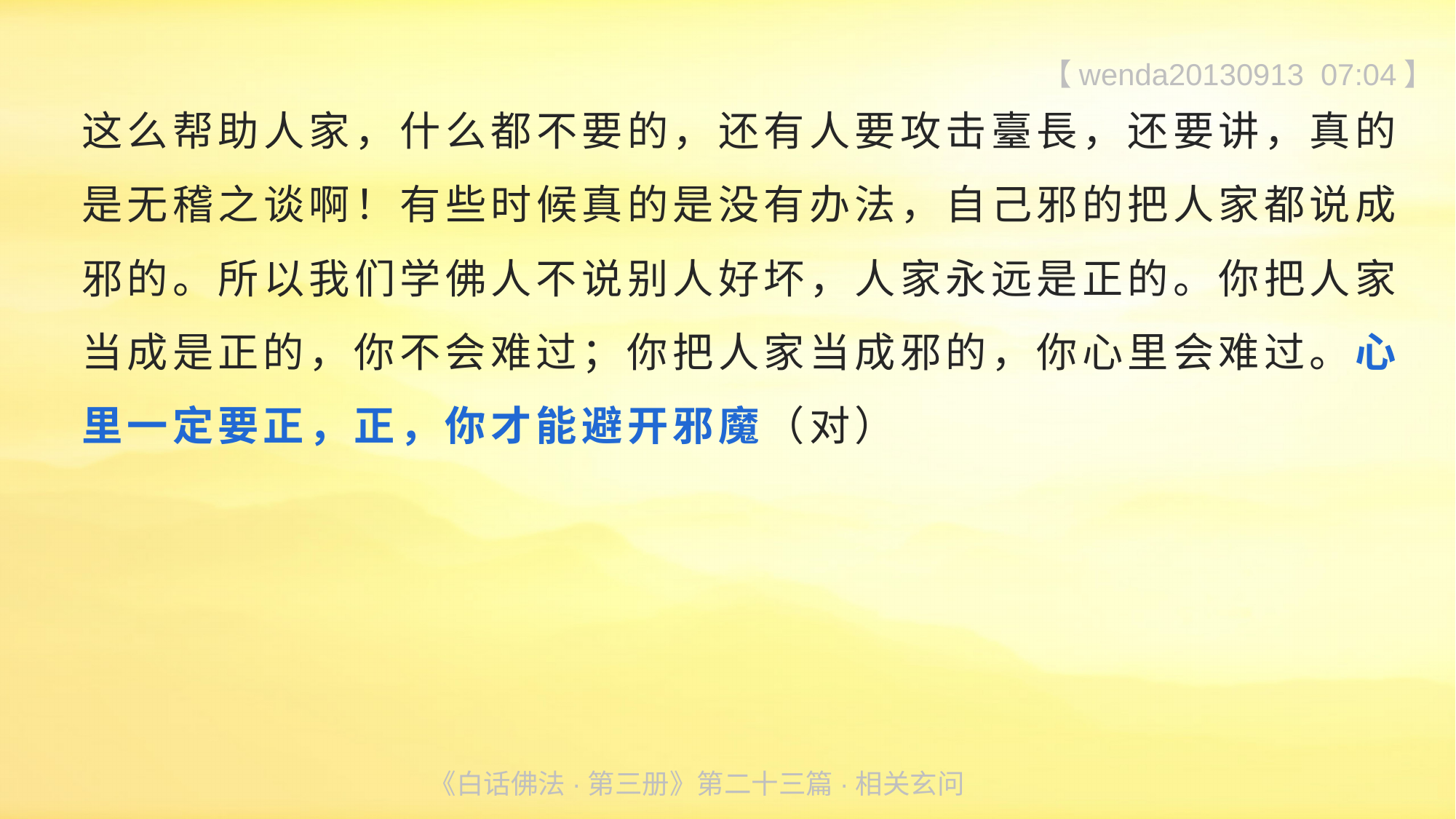

【wenda20130913  07:04】
这么帮助人家，什么都不要的，还有人要攻击臺長，还要讲，真的是无稽之谈啊！有些时候真的是没有办法，自己邪的把人家都说成邪的。所以我们学佛人不说别人好坏，人家永远是正的。你把人家当成是正的，你不会难过；你把人家当成邪的，你心里会难过。心里一定要正，正，你才能避开邪魔（对）
《白话佛法·第三册》第二十三篇·相关玄问